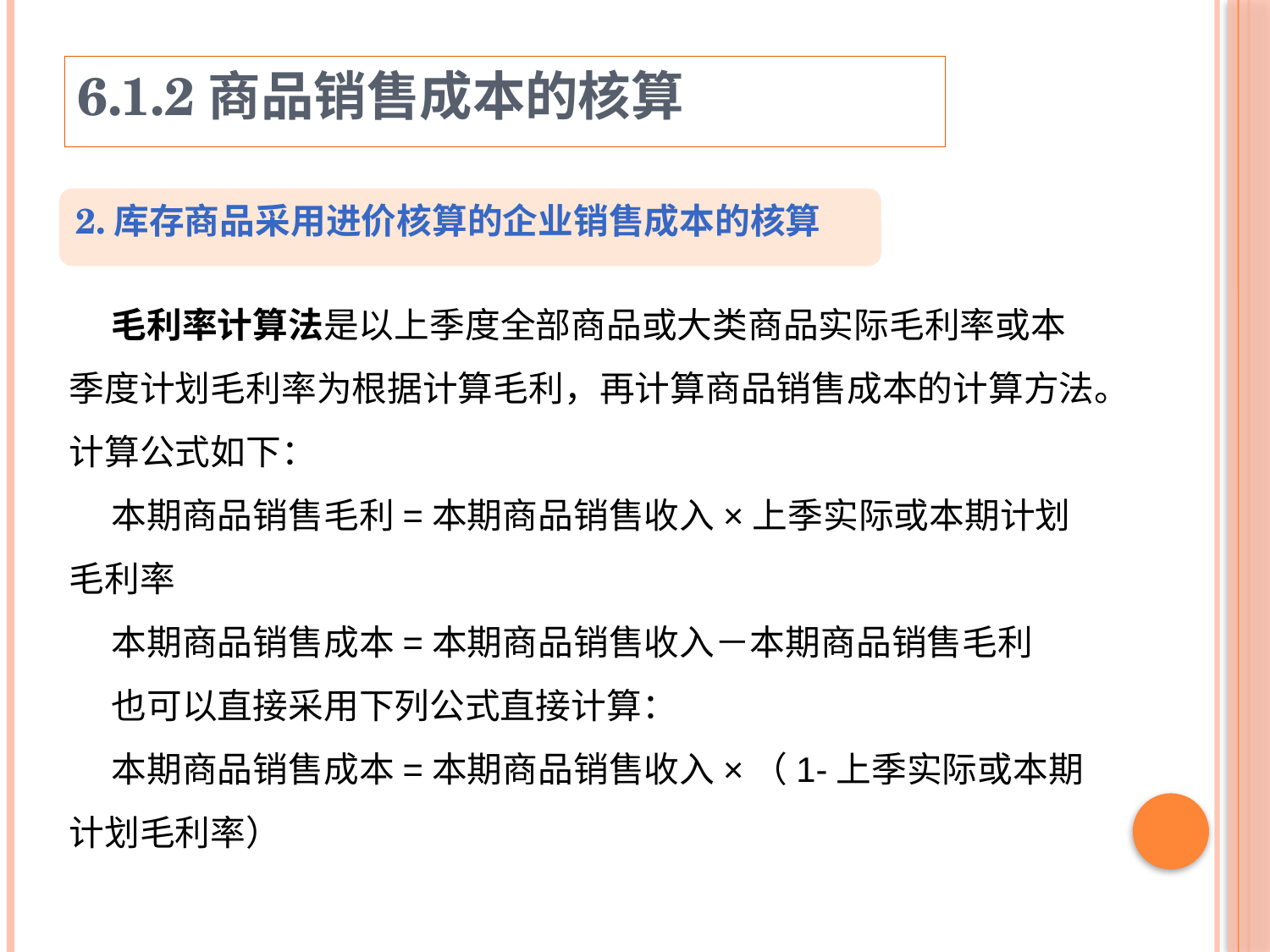

6.1.2商品销售成本的核算
2.库存商品采用进价核算的企业销售成本的核算
毛利率计算法是以上季度全部商品或大类商品实际毛利率或本季度计划毛利率为根据计算毛利，再计算商品销售成本的计算方法。计算公式如下：
本期商品销售毛利=本期商品销售收入×上季实际或本期计划毛利率
本期商品销售成本=本期商品销售收入－本期商品销售毛利
也可以直接采用下列公式直接计算：
本期商品销售成本=本期商品销售收入×（1-上季实际或本期计划毛利率）